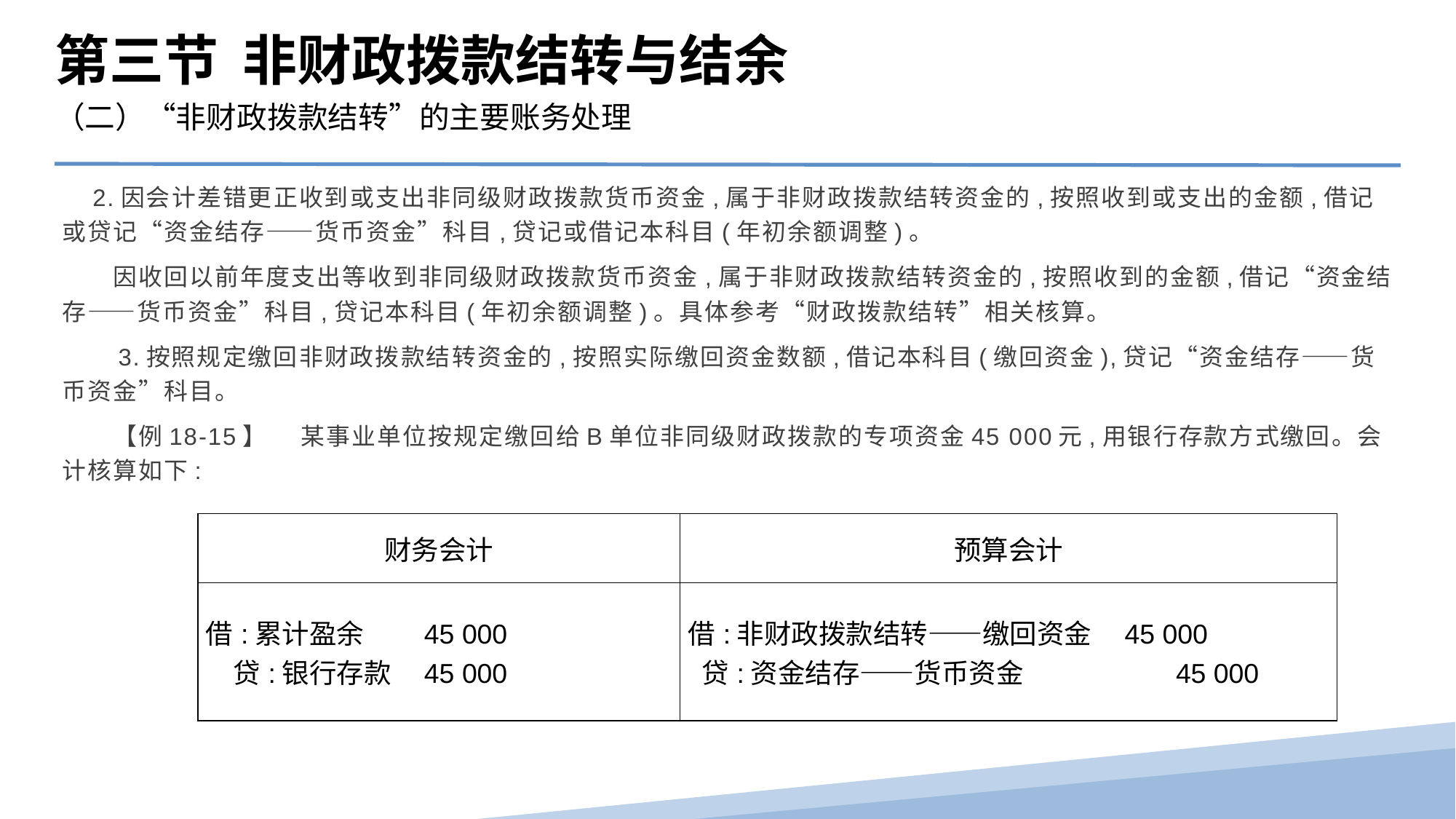

第三节  非财政拨款结转与结余
（二）“非财政拨款结转”的主要账务处理
　2.因会计差错更正收到或支出非同级财政拨款货币资金,属于非财政拨款结转资金的,按照收到或支出的金额,借记或贷记“资金结存——货币资金”科目,贷记或借记本科目(年初余额调整)。
　　因收回以前年度支出等收到非同级财政拨款货币资金,属于非财政拨款结转资金的,按照收到的金额,借记“资金结存——货币资金”科目,贷记本科目(年初余额调整)。具体参考“财政拨款结转”相关核算。
　　3.按照规定缴回非财政拨款结转资金的,按照实际缴回资金数额,借记本科目(缴回资金),贷记“资金结存——货币资金”科目。
　　【例18-15】　 某事业单位按规定缴回给B单位非同级财政拨款的专项资金45 000元,用银行存款方式缴回。会计核算如下:
| 财务会计 | 预算会计 |
| --- | --- |
| 借:累计盈余 45 000 贷:银行存款 45 000 | 借:非财政拨款结转——缴回资金 45 000 贷:资金结存——货币资金 45 000 |